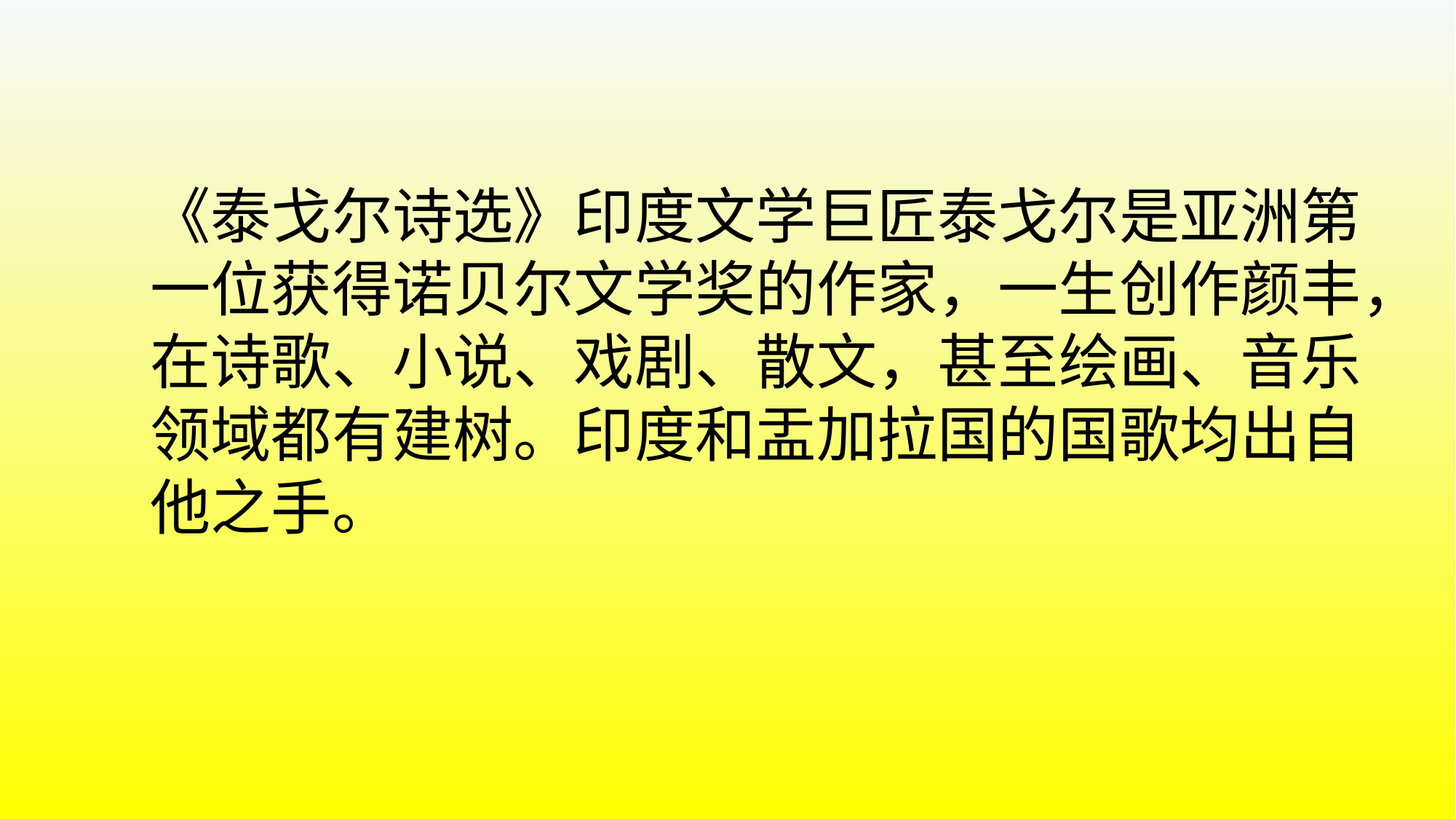

《泰戈尔诗选》印度文学巨匠泰戈尔是亚洲第一位获得诺贝尔文学奖的作家，一生创作颜丰，在诗歌、小说、戏剧、散文，甚至绘画、音乐领域都有建树。印度和盂加拉国的国歌均出自他之手。